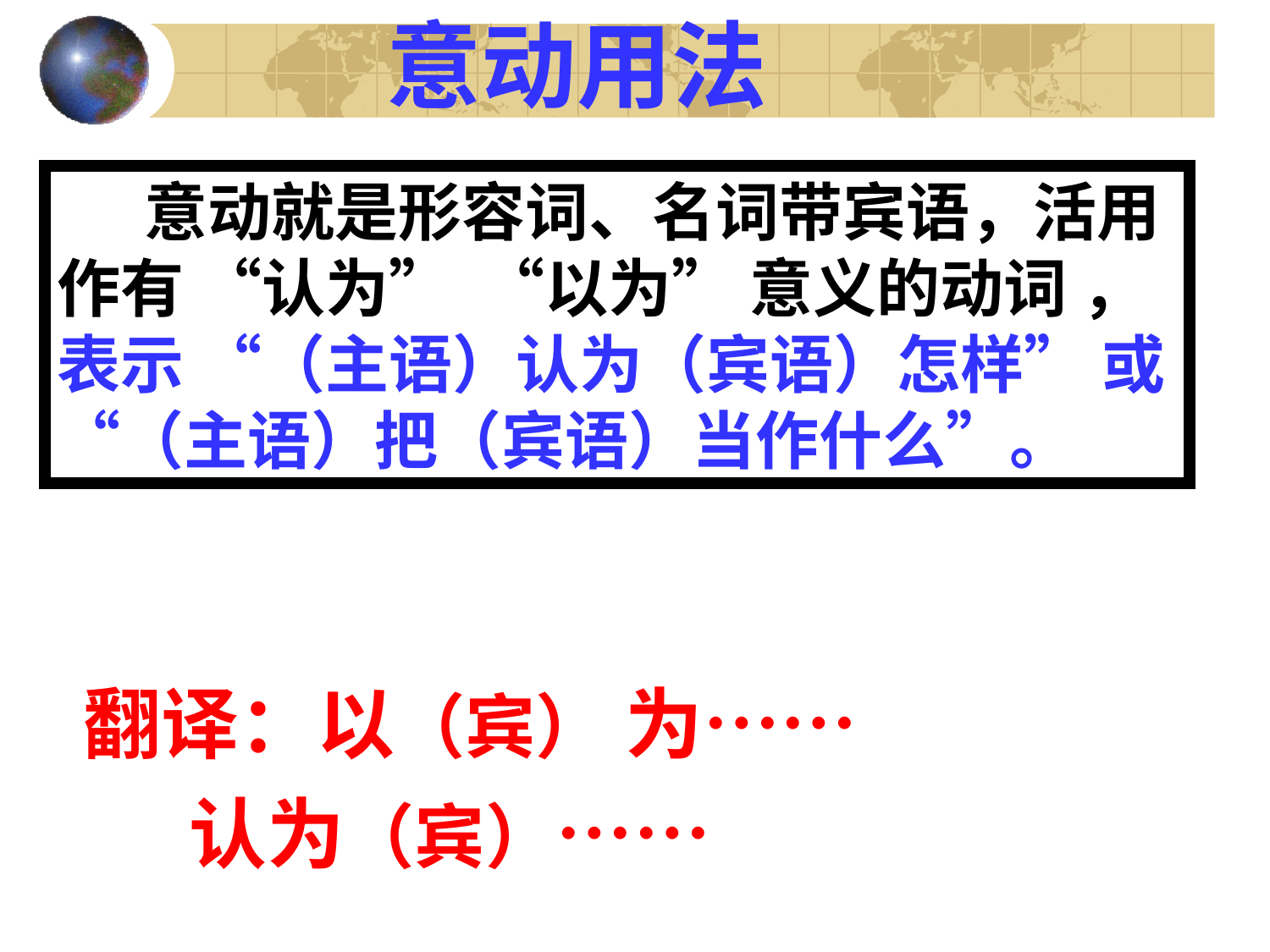

意动用法
     意动就是形容词、名词带宾语，活用作有 “认为”  “以为” 意义的动词 ，表示 “（主语）认为（宾语）怎样” 或“（主语）把（宾语）当作什么”。
   翻译：以（宾） 为……
         认为（宾）……